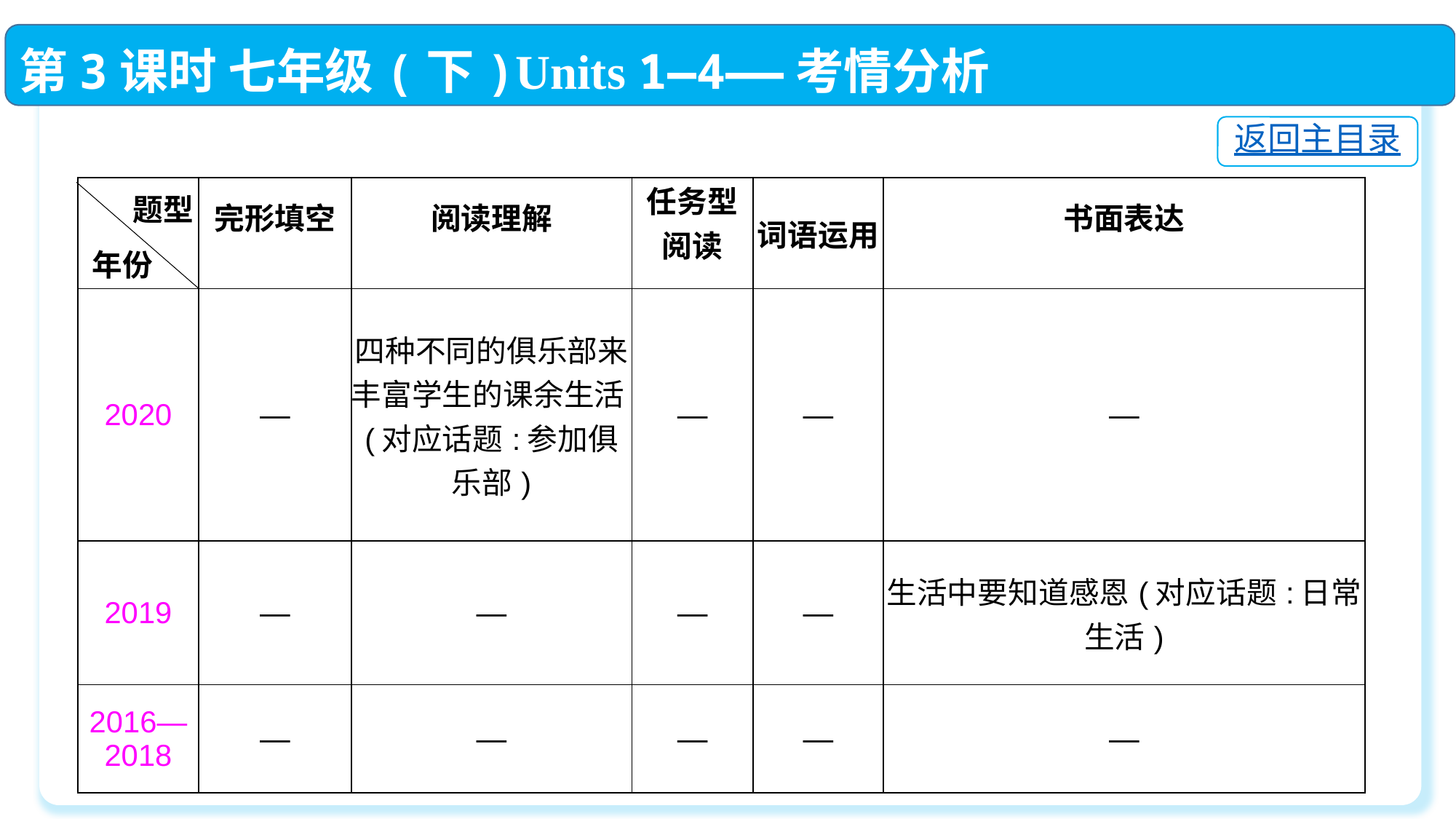

第3课时 七年级(下)Units 1—4——考情分析

返回主目录
|  | 完形填空 | 阅读理解 | 任务型阅读 | 词语运用 | 书面表达 |
| --- | --- | --- | --- | --- | --- |
| 2020 | — | 四种不同的俱乐部来丰富学生的课余生活(对应话题:参加俱乐部) | — | — | — |
| 2019 | — | — | — | — | 生活中要知道感恩(对应话题:日常生活) |
| 2016—2018 | — | — | — | — | — |
题型
年份